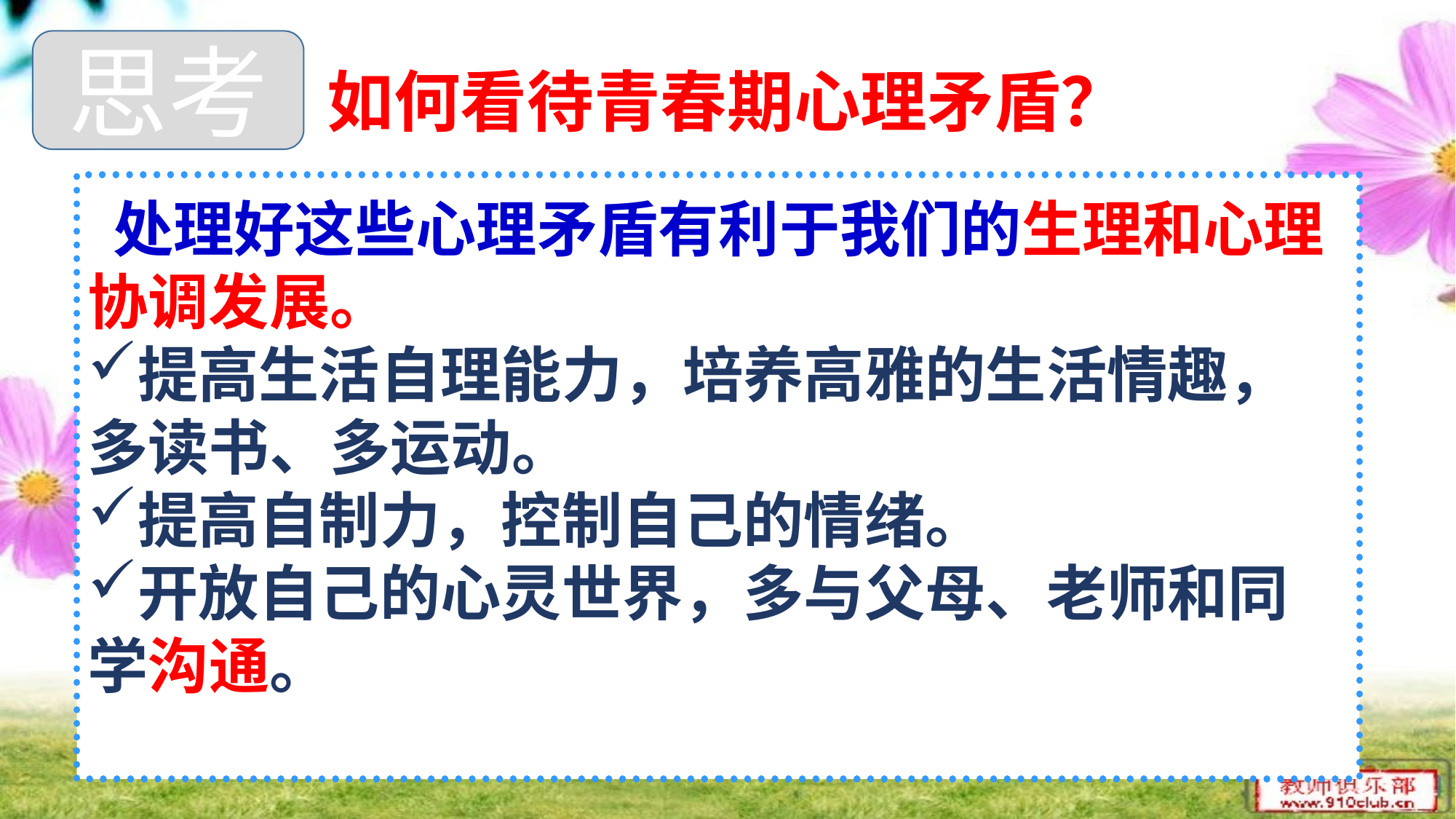

思考
如何看待青春期心理矛盾？

 处理好这些心理矛盾有利于我们的生理和心理协调发展。
提高生活自理能力，培养高雅的生活情趣，多读书、多运动。
提高自制力，控制自己的情绪。
开放自己的心灵世界，多与父母、老师和同学沟通。